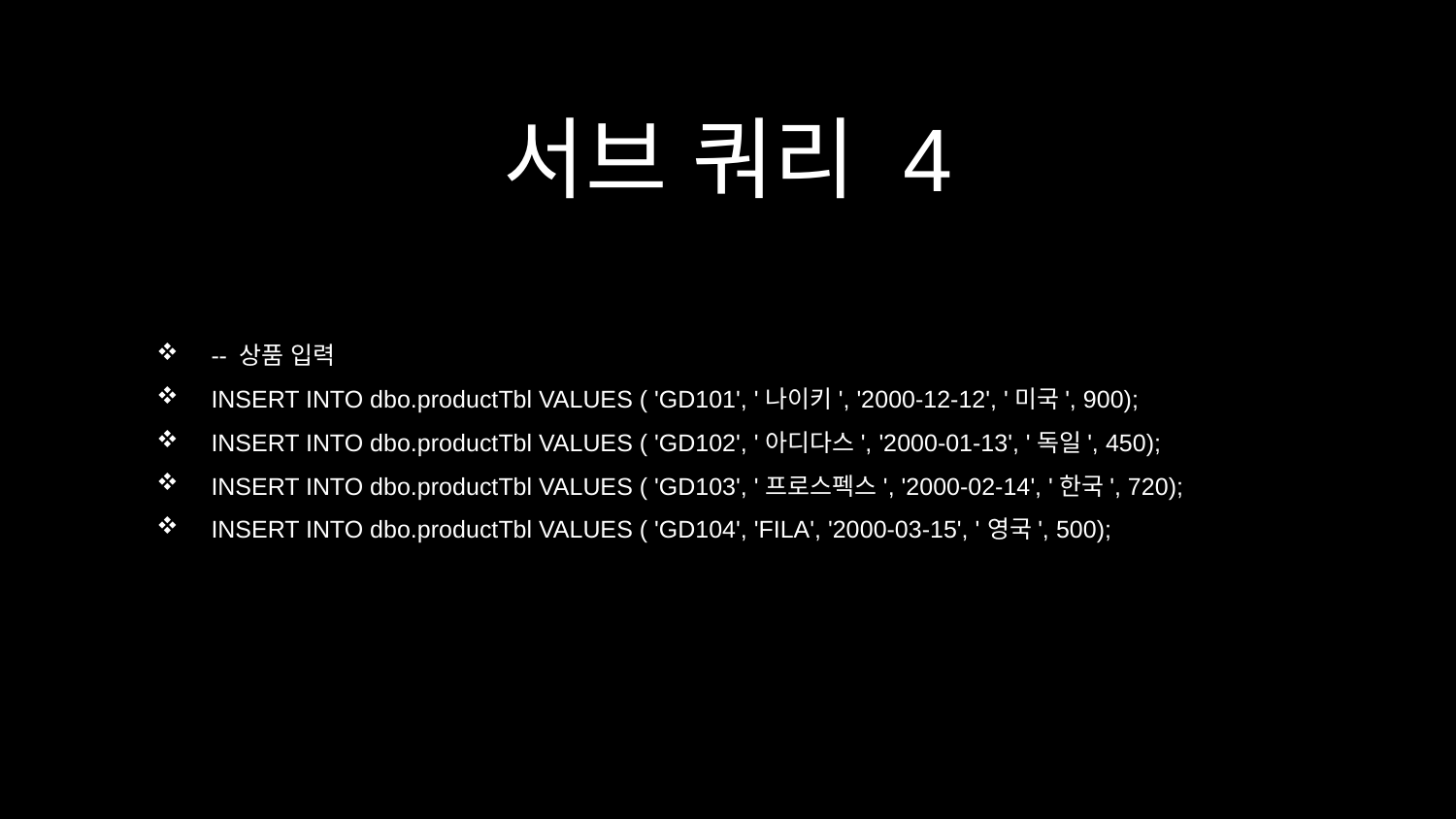

# 서브 쿼리 4
-- 상품 입력
INSERT INTO dbo.productTbl VALUES ( 'GD101', '나이키', '2000-12-12', '미국', 900);
INSERT INTO dbo.productTbl VALUES ( 'GD102', '아디다스', '2000-01-13', '독일', 450);
INSERT INTO dbo.productTbl VALUES ( 'GD103', '프로스펙스', '2000-02-14', '한국', 720);
INSERT INTO dbo.productTbl VALUES ( 'GD104', 'FILA', '2000-03-15', '영국', 500);